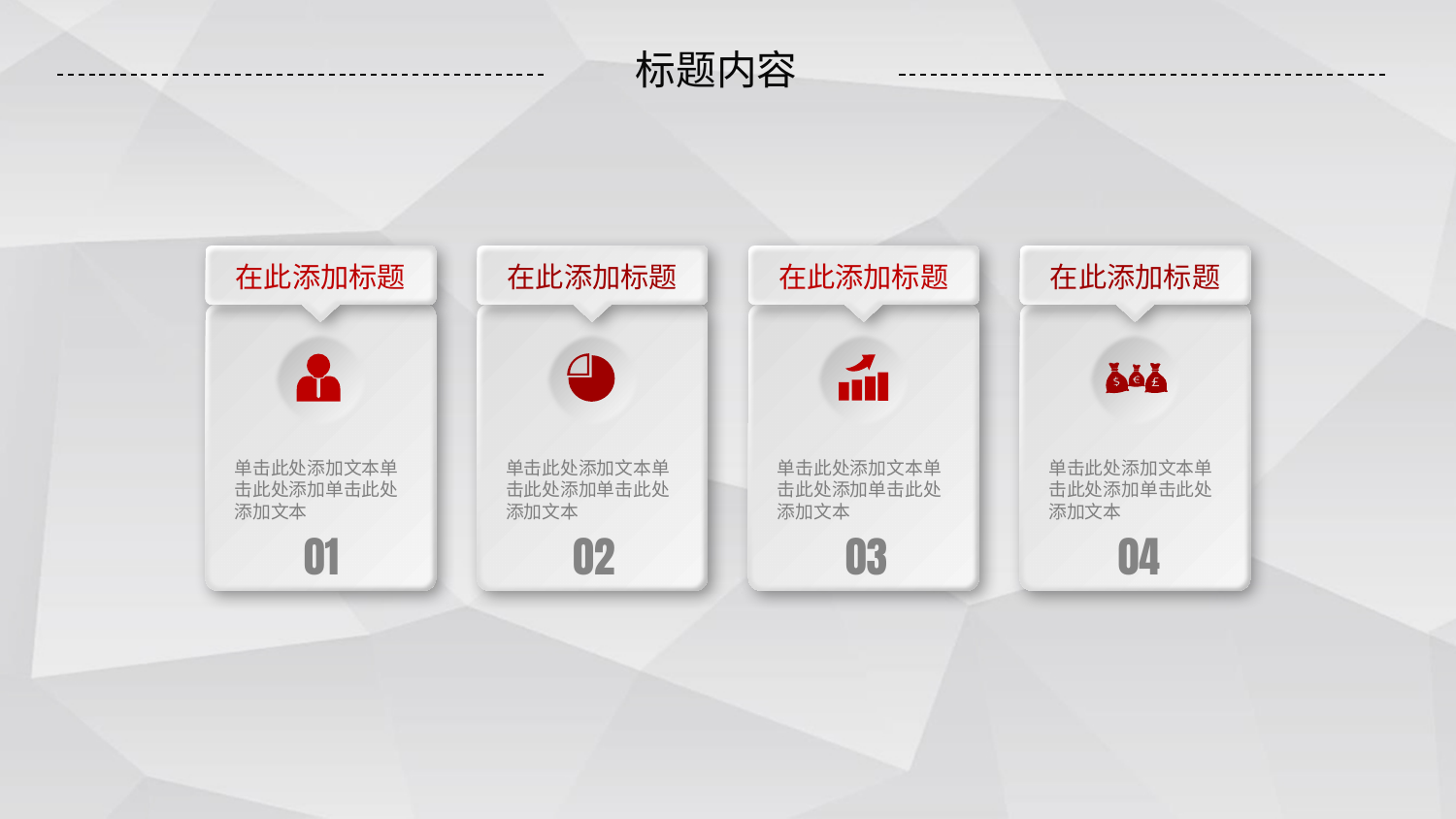

标题内容

在此添加标题

单击此处添加文本单击此处添加单击此处添加文本

01

在此添加标题

单击此处添加文本单击此处添加单击此处添加文本

02

在此添加标题

单击此处添加文本单击此处添加单击此处添加文本

03

在此添加标题

单击此处添加文本单击此处添加单击此处添加文本

04